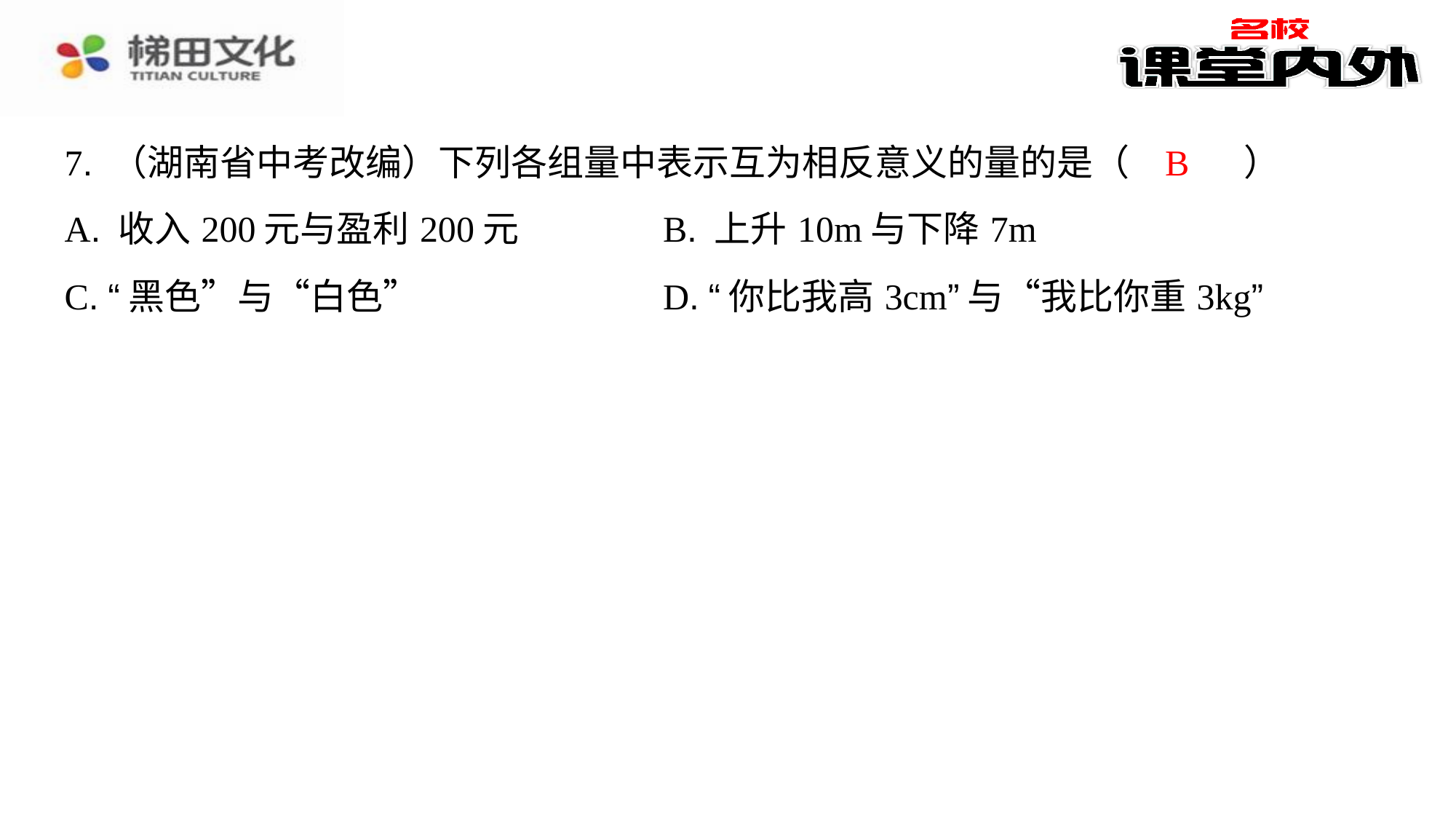

B
7. （湖南省中考改编）下列各组量中表示互为相反意义的量的是（　B　）
| A. 收入200元与盈利200元 | B. 上升10m与下降7m |
| --- | --- |
| C. “黑色”与“白色” | D. “你比我高3cm”与“我比你重3kg” |